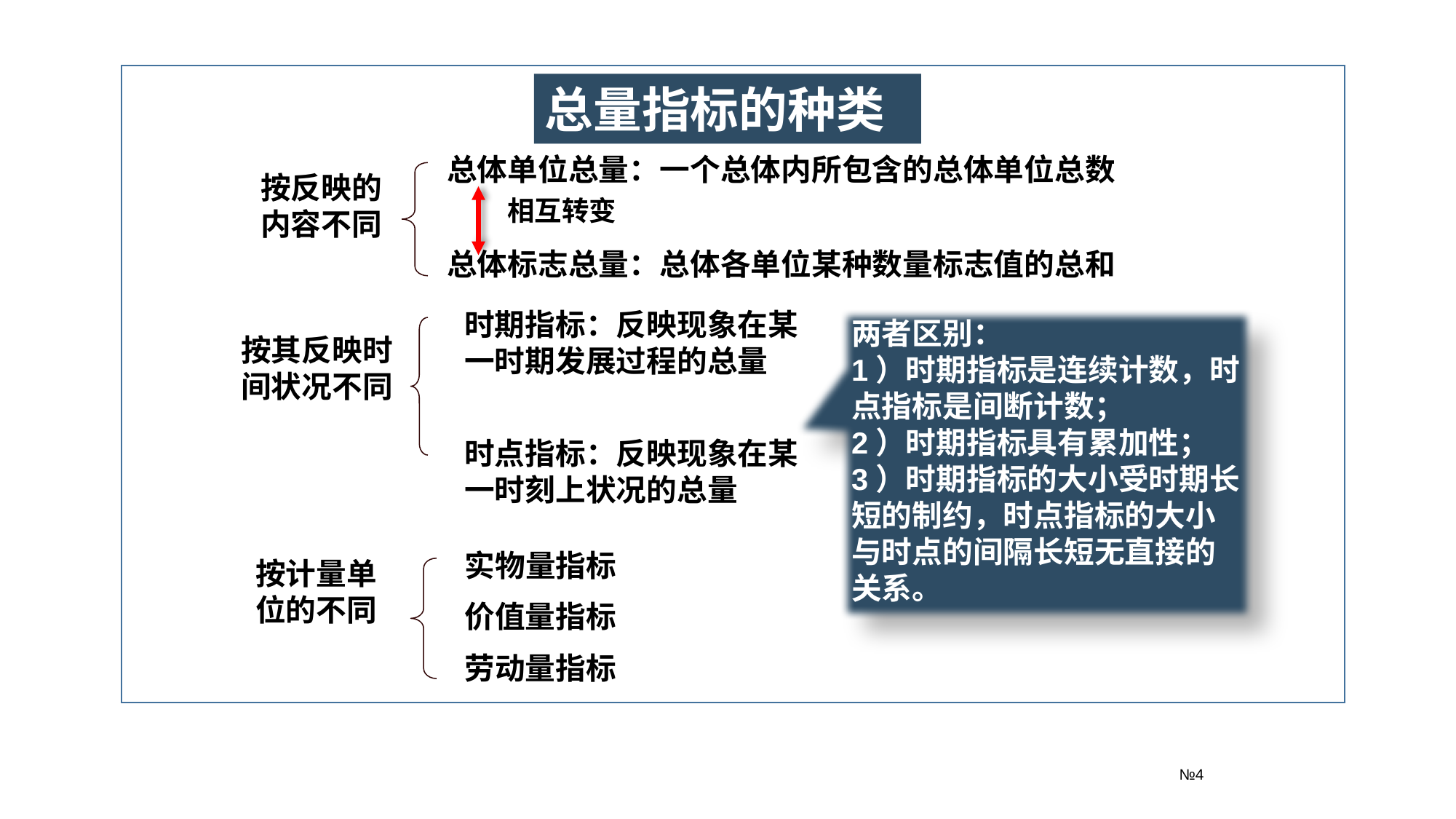

№4
总量指标的种类
总体单位总量：一个总体内所包含的总体单位总数

按反映的内容不同
相互转变

总体标志总量：总体各单位某种数量标志值的总和
时期指标：反映现象在某
一时期发展过程的总量

按其反映时间状况不同
时点指标：反映现象在某
一时刻上状况的总量
两者区别：
1）时期指标是连续计数，时点指标是间断计数；
2）时期指标具有累加性；
3）时期指标的大小受时期长短的制约，时点指标的大小与时点的间隔长短无直接的关系。
实物量指标

价值量指标
劳动量指标
按计量单位的不同